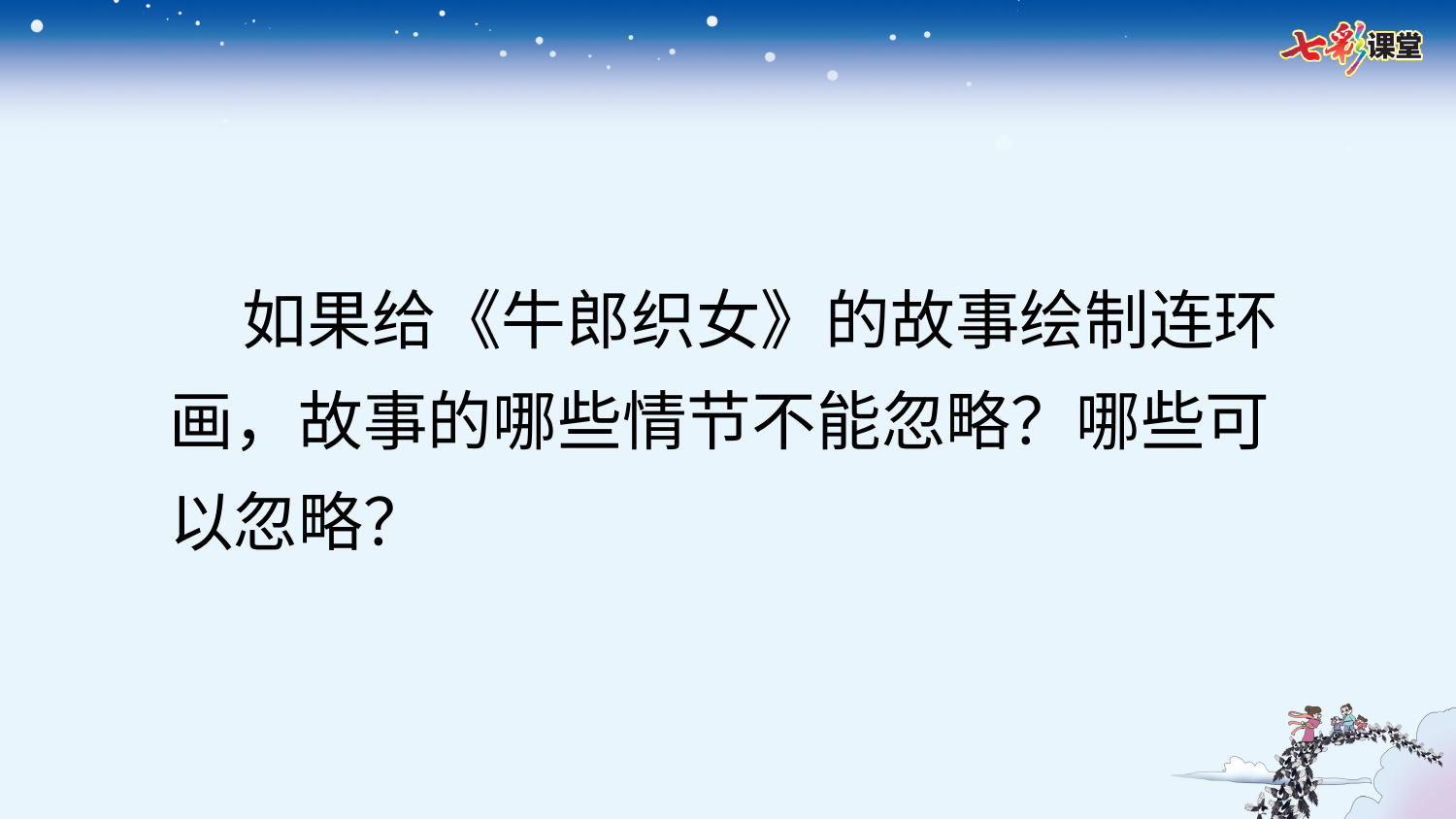

如果给《牛郎织女》的故事绘制连环画，故事的哪些情节不能忽略？哪些可以忽略？